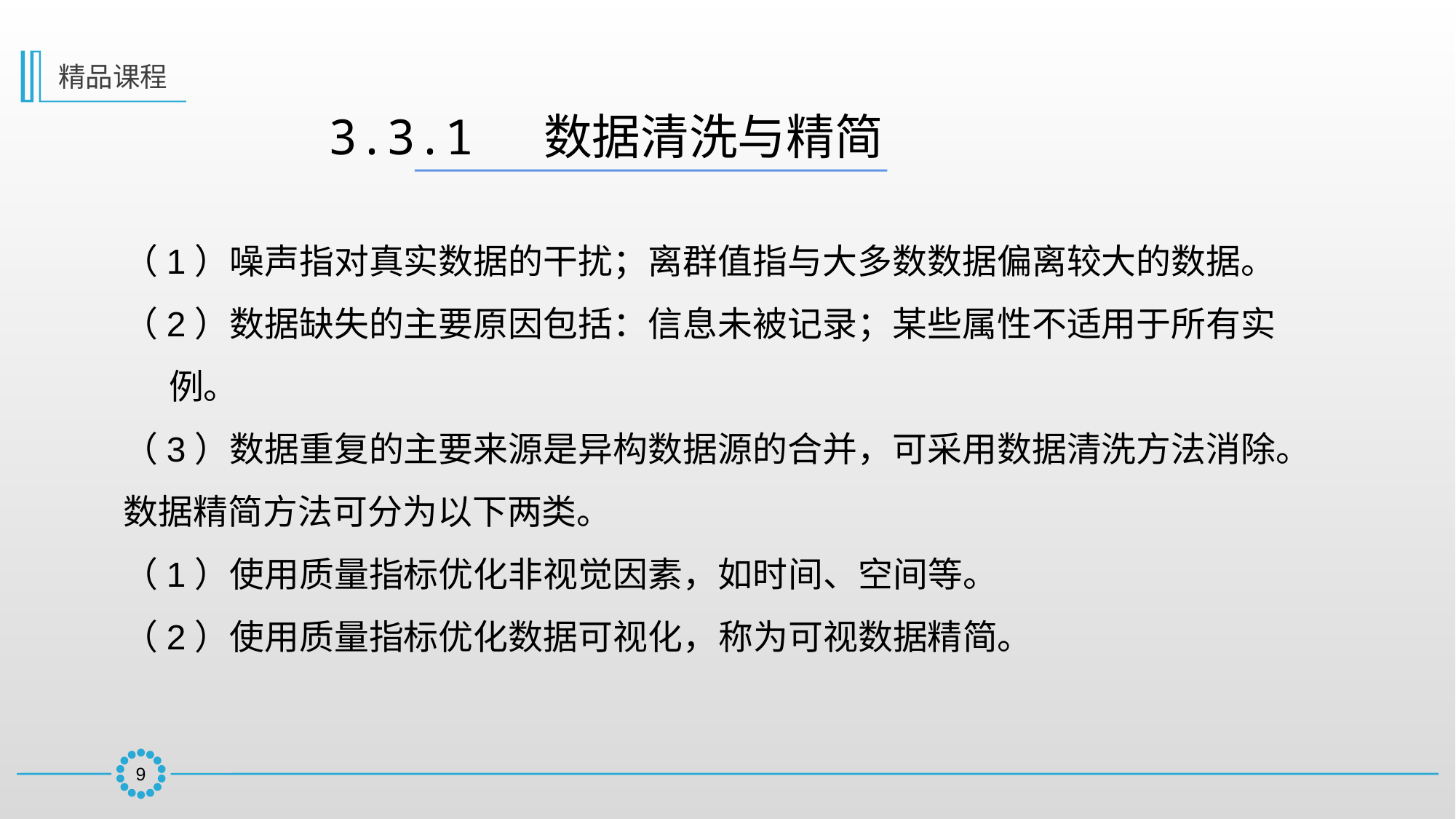

精品课程
3.3.1  数据清洗与精简

（1）噪声指对真实数据的干扰；离群值指与大多数数据偏离较大的数据。
（2）数据缺失的主要原因包括：信息未被记录；某些属性不适用于所有实例。
（3）数据重复的主要来源是异构数据源的合并，可采用数据清洗方法消除。
数据精简方法可分为以下两类。
（1）使用质量指标优化非视觉因素，如时间、空间等。
（2）使用质量指标优化数据可视化，称为可视数据精简。

9